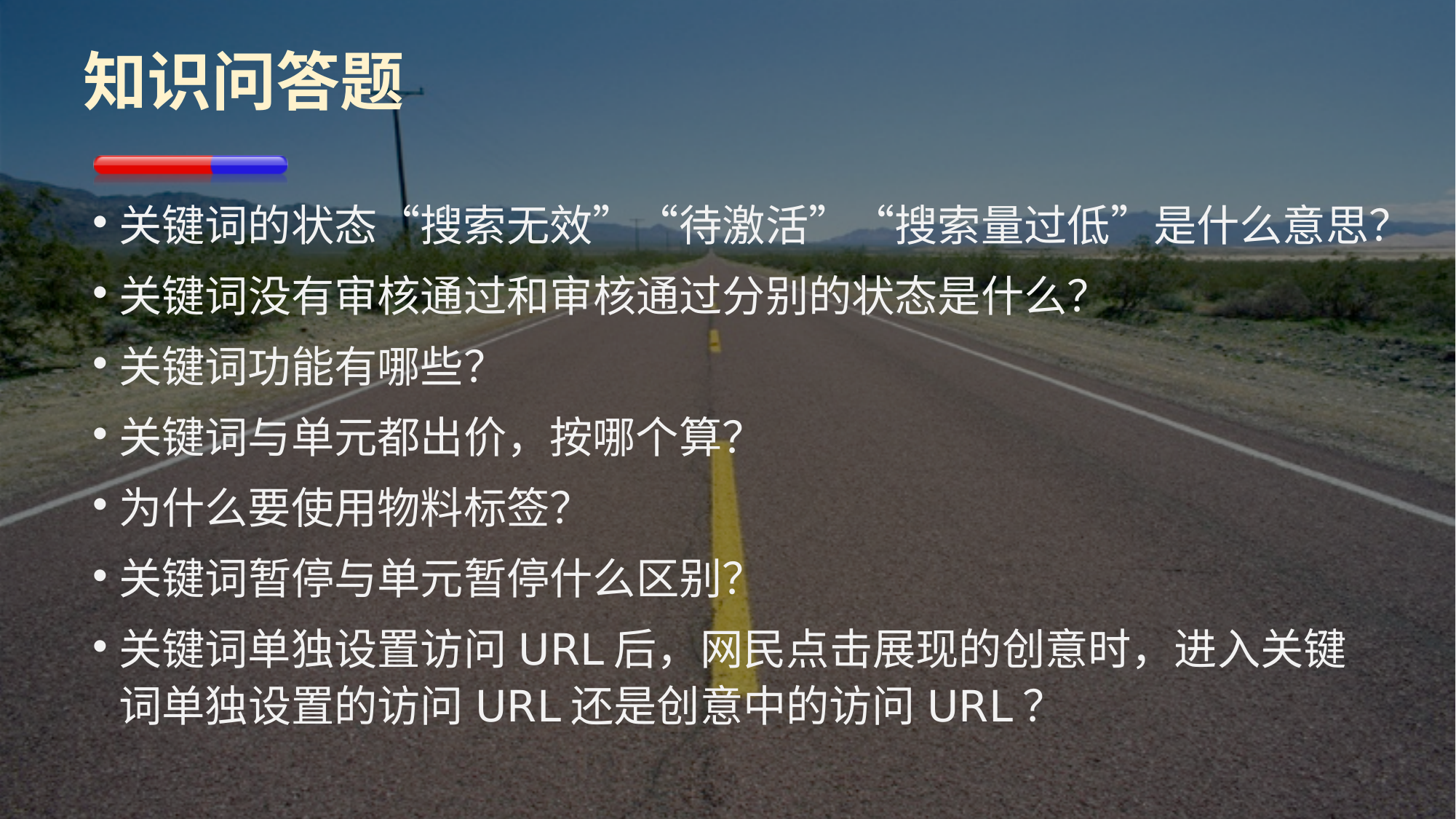

# 知识问答题
关键词的状态“搜索无效”“待激活”“搜索量过低”是什么意思？
关键词没有审核通过和审核通过分别的状态是什么？
关键词功能有哪些？
关键词与单元都出价，按哪个算？
为什么要使用物料标签？
关键词暂停与单元暂停什么区别？
关键词单独设置访问URL后，网民点击展现的创意时，进入关键词单独设置的访问URL还是创意中的访问URL？